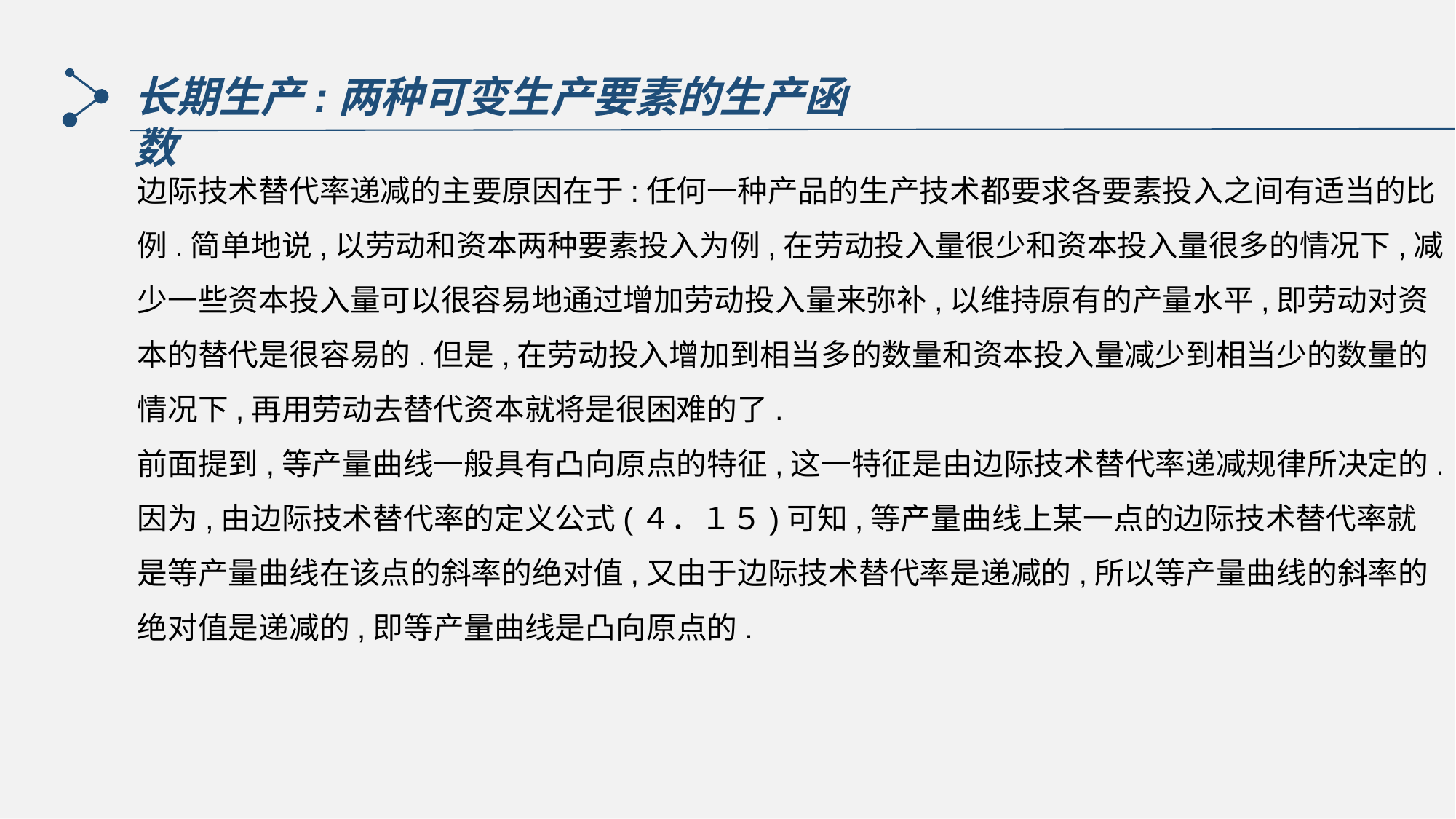

长期生产:两种可变生产要素的生产函数
边际技术替代率递减的主要原因在于:任何一种产品的生产技术都要求各要素投入之间有适当的比例.简单地说,以劳动和资本两种要素投入为例,在劳动投入量很少和资本投入量很多的情况下,减少一些资本投入量可以很容易地通过增加劳动投入量来弥补,以维持原有的产量水平,即劳动对资本的替代是很容易的.但是,在劳动投入增加到相当多的数量和资本投入量减少到相当少的数量的情况下,再用劳动去替代资本就将是很困难的了.
前面提到,等产量曲线一般具有凸向原点的特征,这一特征是由边际技术替代率递减规律所决定的.因为,由边际技术替代率的定义公式(４．１５)可知,等产量曲线上某一点的边际技术替代率就是等产量曲线在该点的斜率的绝对值,又由于边际技术替代率是递减的,所以等产量曲线的斜率的绝对值是递减的,即等产量曲线是凸向原点的.